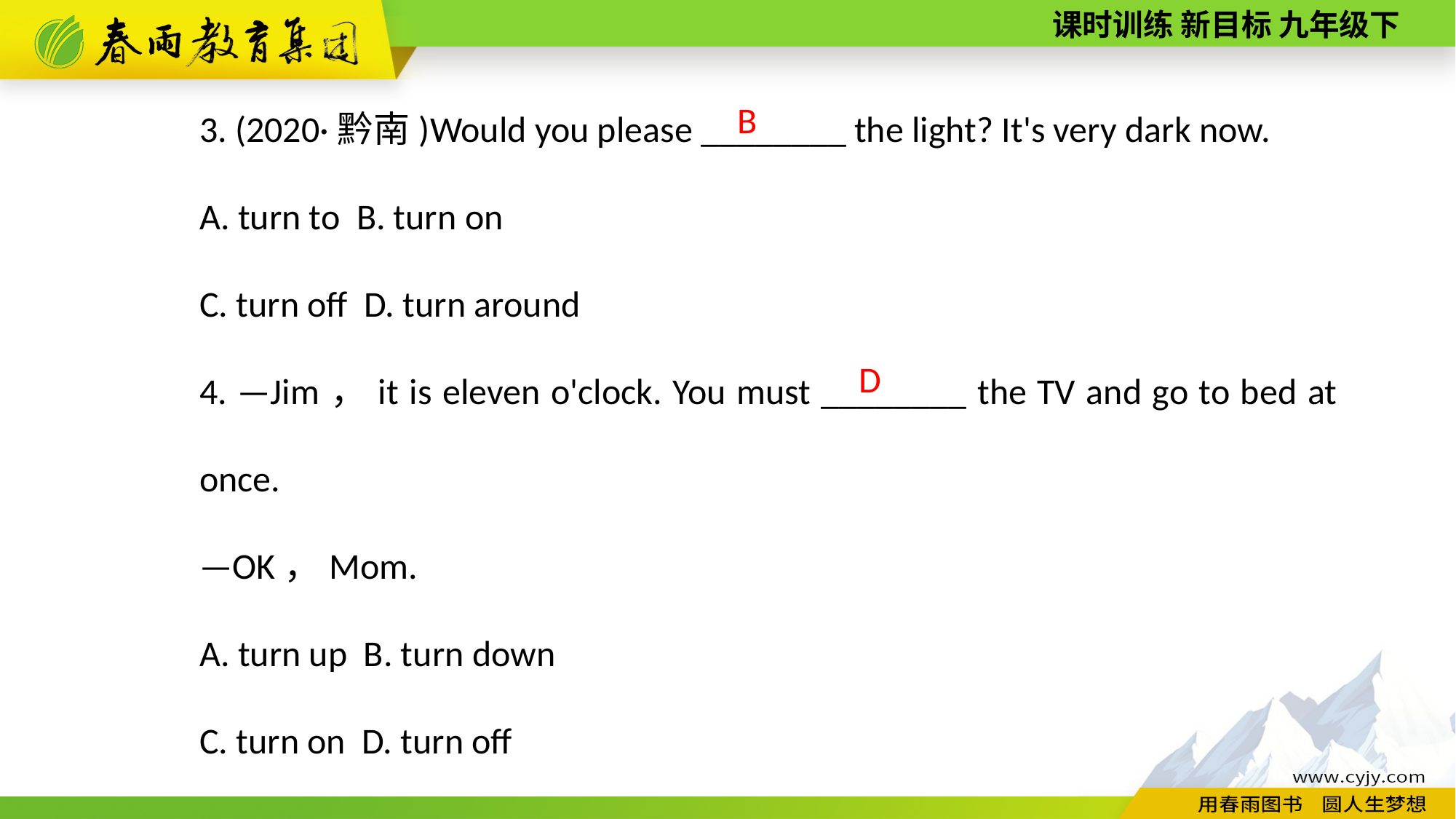

3. (2020·黔南)Would you please ________ the light? It's very dark now.
A. turn to  B. turn on
C. turn off  D. turn around
4. —Jim，it is eleven o'clock. You must ________ the TV and go to bed at once.
—OK，Mom.
A. turn up  B. turn down
C. turn on  D. turn off
 B
D